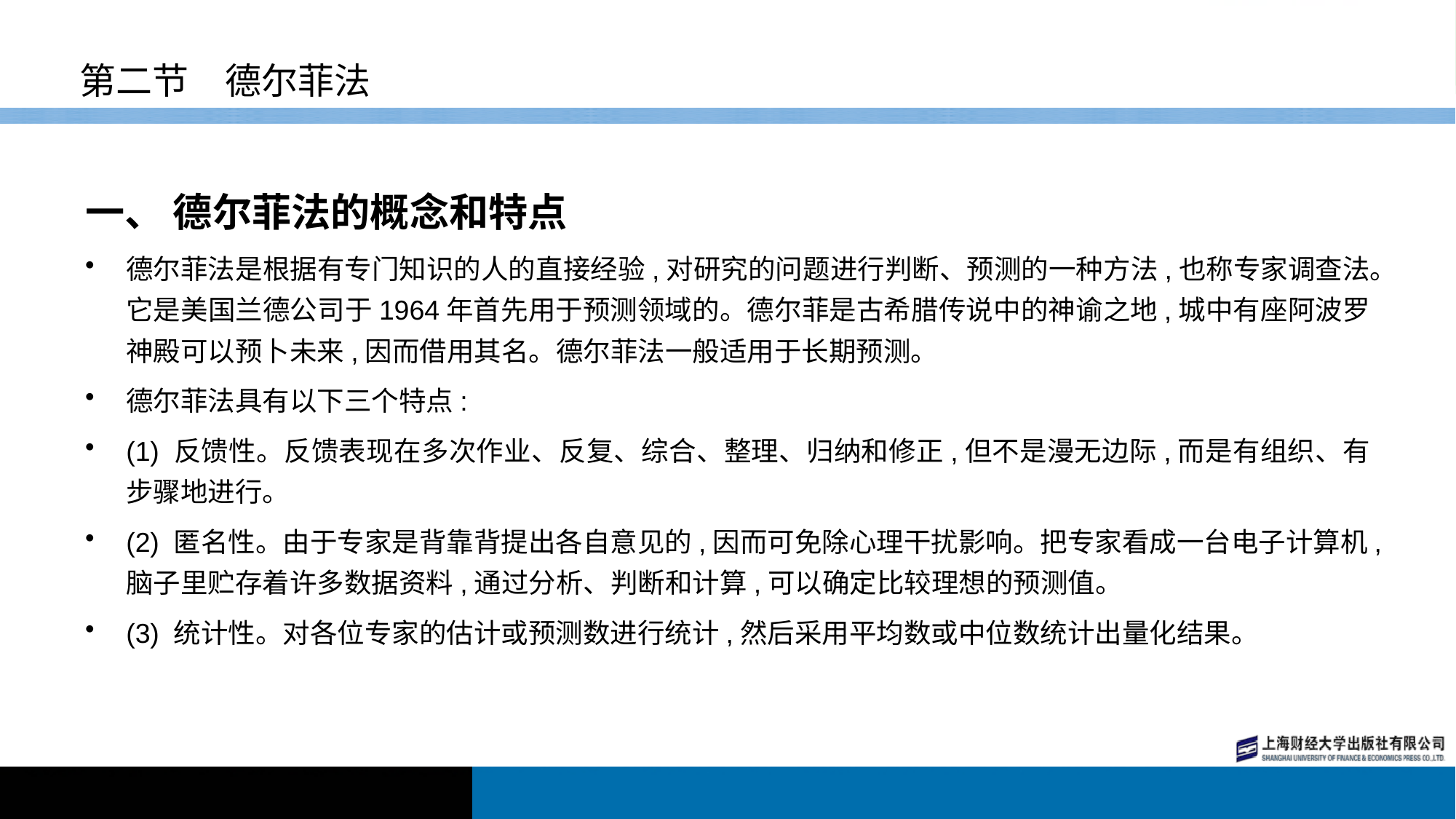

# 第二节　德尔菲法
一、 德尔菲法的概念和特点
德尔菲法是根据有专门知识的人的直接经验,对研究的问题进行判断、预测的一种方法,也称专家调查法。它是美国兰德公司于1964年首先用于预测领域的。德尔菲是古希腊传说中的神谕之地,城中有座阿波罗神殿可以预卜未来,因而借用其名。德尔菲法一般适用于长期预测。
德尔菲法具有以下三个特点:
(1) 反馈性。反馈表现在多次作业、反复、综合、整理、归纳和修正,但不是漫无边际,而是有组织、有步骤地进行。
(2) 匿名性。由于专家是背靠背提出各自意见的,因而可免除心理干扰影响。把专家看成一台电子计算机,脑子里贮存着许多数据资料,通过分析、判断和计算,可以确定比较理想的预测值。
(3) 统计性。对各位专家的估计或预测数进行统计,然后采用平均数或中位数统计出量化结果。
6